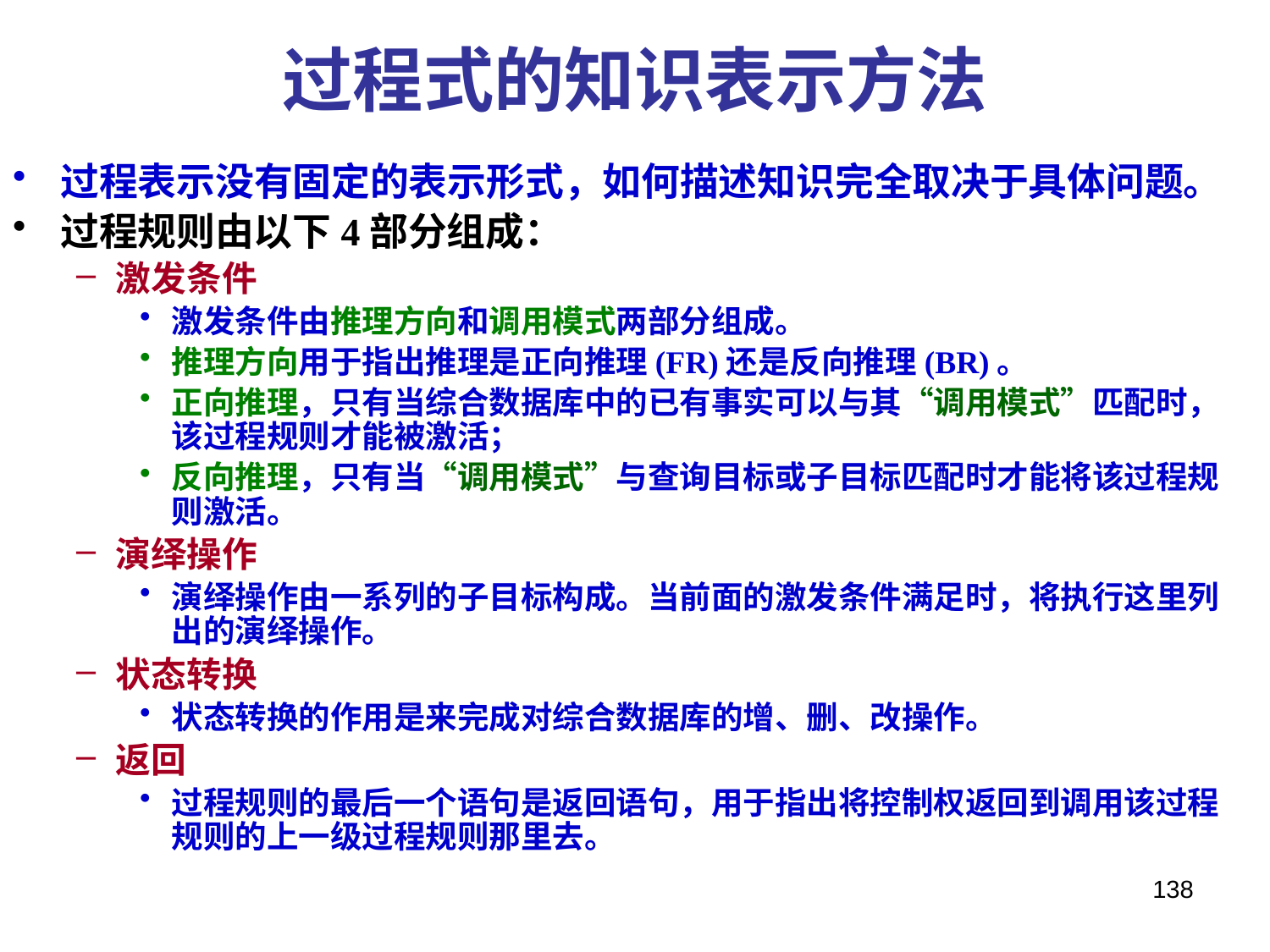

# 过程式的知识表示方法
过程表示没有固定的表示形式，如何描述知识完全取决于具体问题。
过程规则由以下4部分组成：
激发条件
激发条件由推理方向和调用模式两部分组成。
推理方向用于指出推理是正向推理(FR)还是反向推理(BR)。
正向推理，只有当综合数据库中的已有事实可以与其“调用模式”匹配时，该过程规则才能被激活；
反向推理，只有当“调用模式”与查询目标或子目标匹配时才能将该过程规则激活。
演绎操作
演绎操作由一系列的子目标构成。当前面的激发条件满足时，将执行这里列出的演绎操作。
状态转换
状态转换的作用是来完成对综合数据库的增、删、改操作。
返回
过程规则的最后一个语句是返回语句，用于指出将控制权返回到调用该过程规则的上一级过程规则那里去。
138